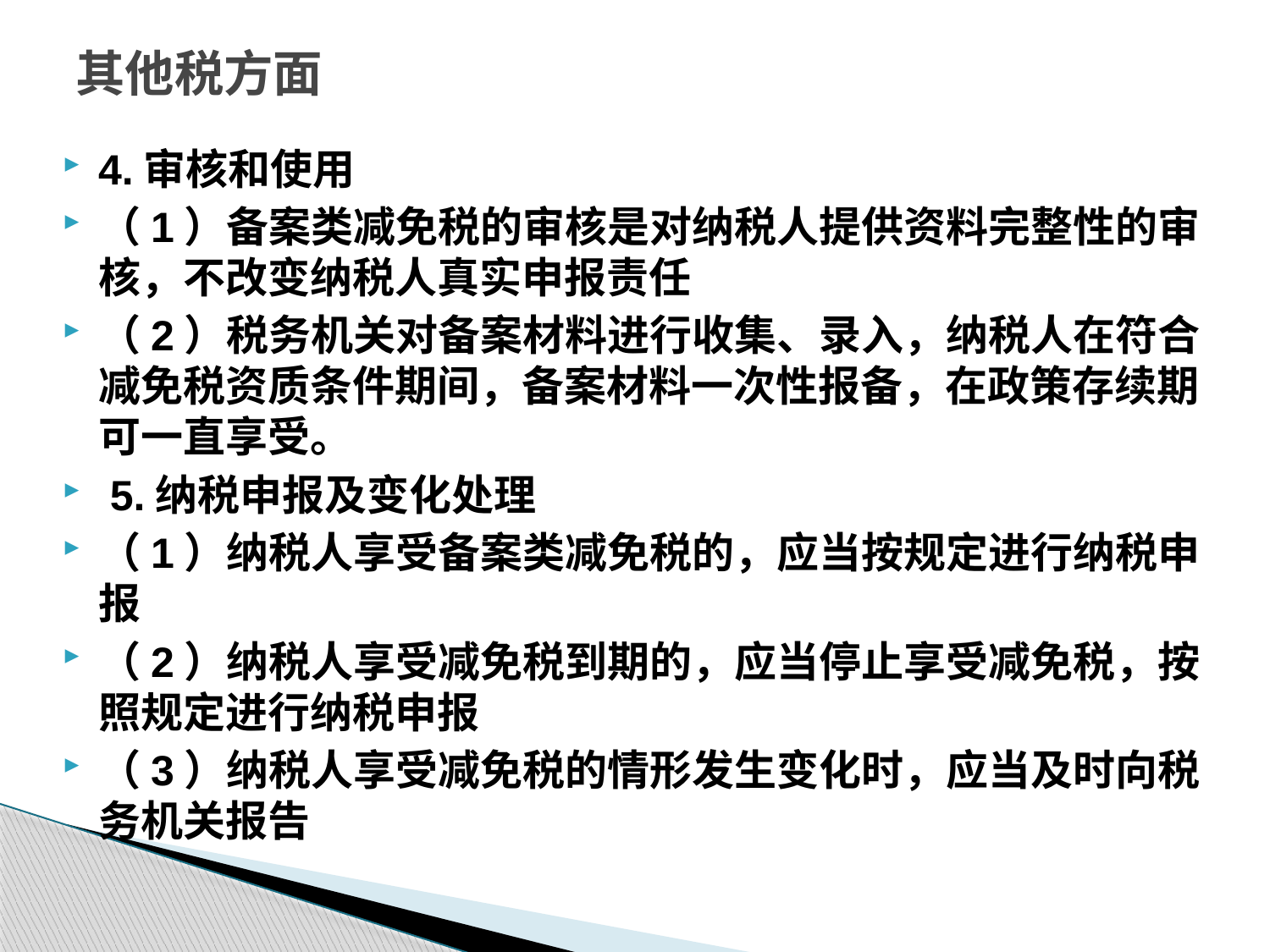

# 其他税方面
4.审核和使用
（1）备案类减免税的审核是对纳税人提供资料完整性的审核，不改变纳税人真实申报责任
（2）税务机关对备案材料进行收集、录入，纳税人在符合减免税资质条件期间，备案材料一次性报备，在政策存续期可一直享受。
 5.纳税申报及变化处理
（1）纳税人享受备案类减免税的，应当按规定进行纳税申报
（2）纳税人享受减免税到期的，应当停止享受减免税，按照规定进行纳税申报
（3）纳税人享受减免税的情形发生变化时，应当及时向税务机关报告